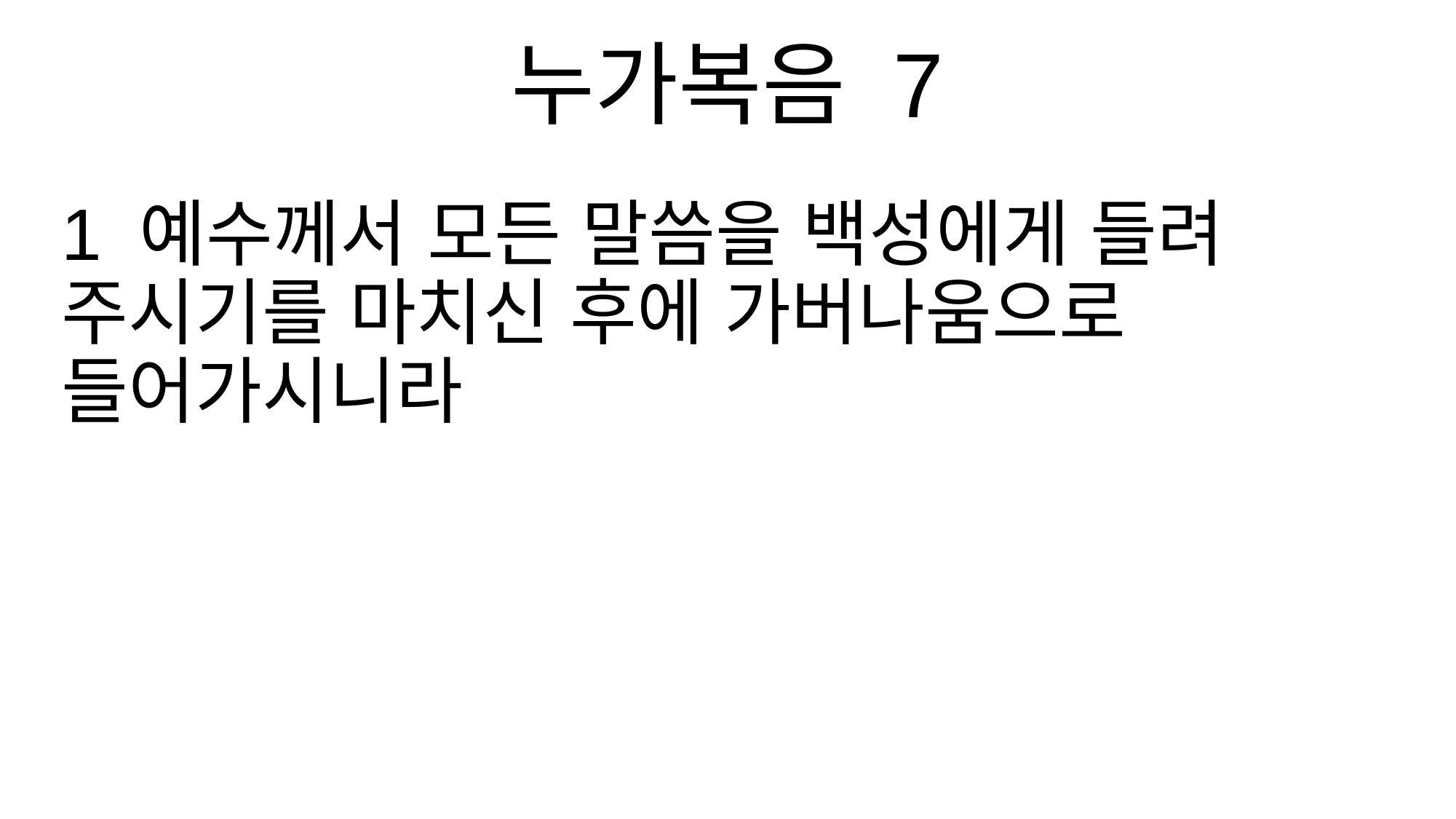

누가복음 7
1 예수께서 모든 말씀을 백성에게 들려 주시기를 마치신 후에 가버나움으로 들어가시니라